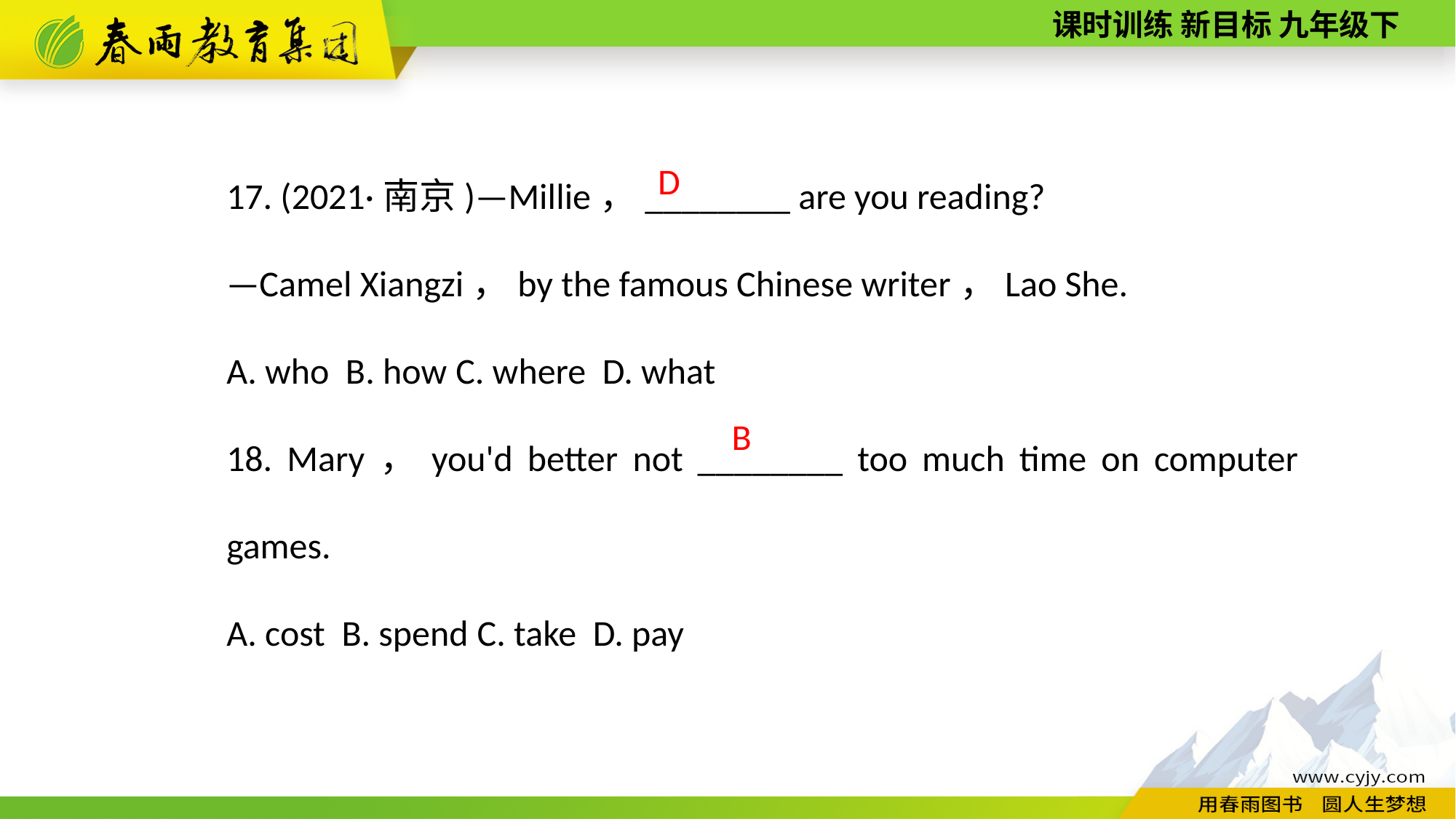

17. (2021·南京)—Millie，________ are you reading?
—Camel Xiangzi，by the famous Chinese writer，Lao She.
A. who  B. how  C. where  D. what
18. Mary，you'd better not ________ too much time on computer games.
A. cost  B. spend  C. take  D. pay
D
B